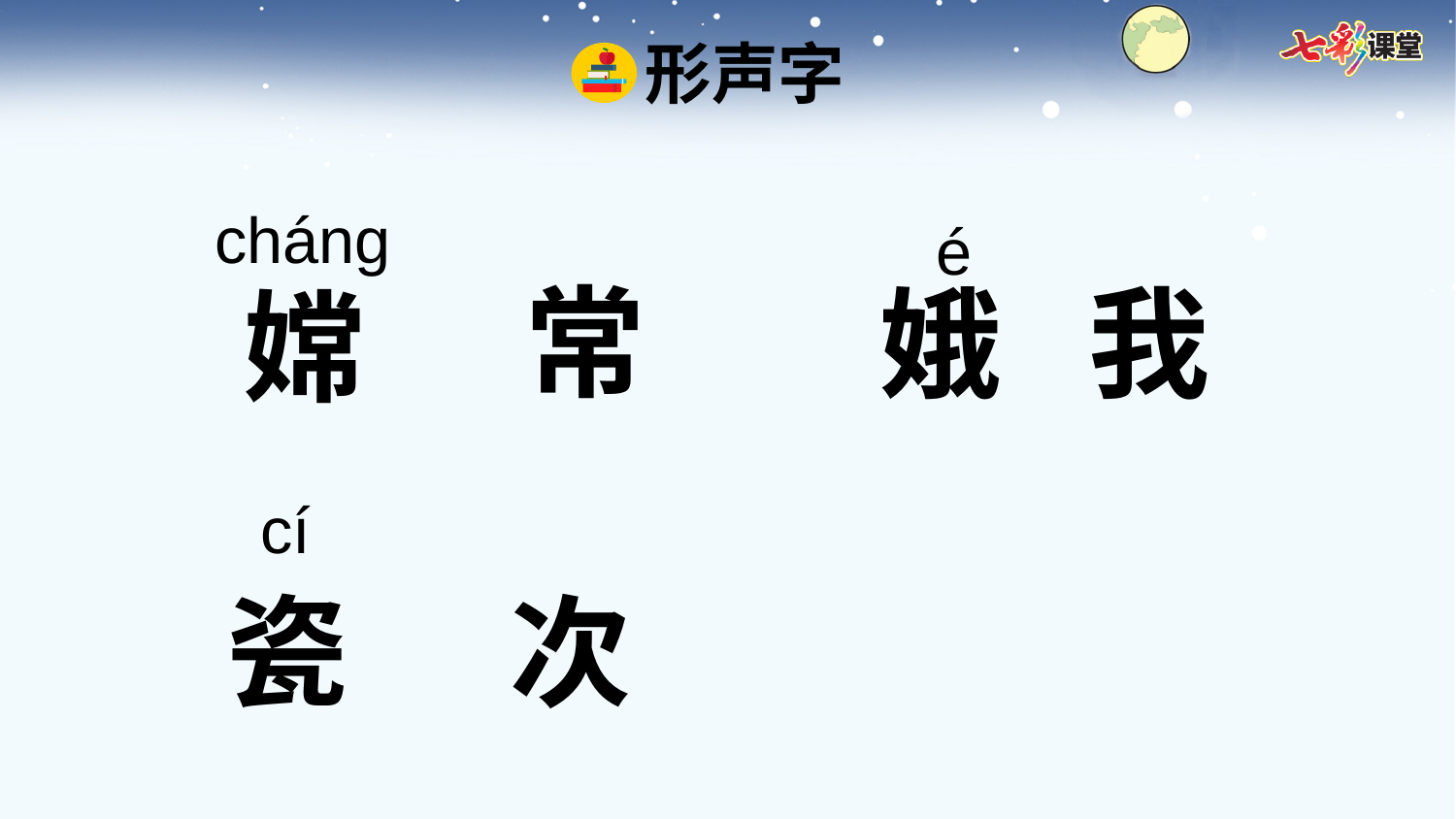

形声字

cháng
é
常
我
娥
嫦
cí
次
瓷